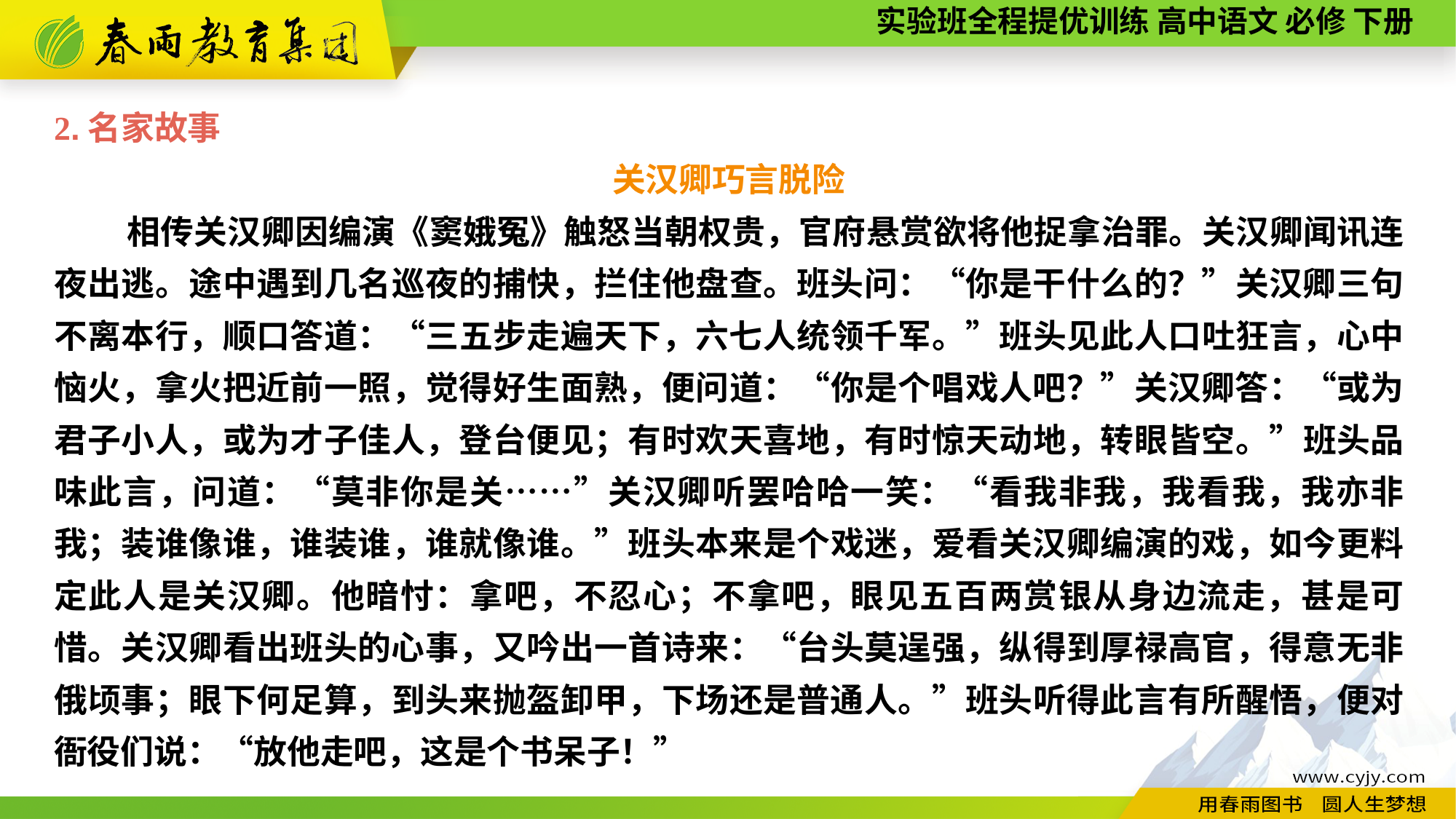

2.名家故事
关汉卿巧言脱险
相传关汉卿因编演《窦娥冤》触怒当朝权贵，官府悬赏欲将他捉拿治罪。关汉卿闻讯连夜出逃。途中遇到几名巡夜的捕快，拦住他盘查。班头问：“你是干什么的？”关汉卿三句不离本行，顺口答道：“三五步走遍天下，六七人统领千军。”班头见此人口吐狂言，心中恼火，拿火把近前一照，觉得好生面熟，便问道：“你是个唱戏人吧？”关汉卿答：“或为君子小人，或为才子佳人，登台便见；有时欢天喜地，有时惊天动地，转眼皆空。”班头品味此言，问道：“莫非你是关……”关汉卿听罢哈哈一笑：“看我非我，我看我，我亦非我；装谁像谁，谁装谁，谁就像谁。”班头本来是个戏迷，爱看关汉卿编演的戏，如今更料定此人是关汉卿。他暗忖：拿吧，不忍心；不拿吧，眼见五百两赏银从身边流走，甚是可惜。关汉卿看出班头的心事，又吟出一首诗来：“台头莫逞强，纵得到厚禄高官，得意无非俄顷事；眼下何足算，到头来抛盔卸甲，下场还是普通人。”班头听得此言有所醒悟，便对衙役们说：“放他走吧，这是个书呆子！”